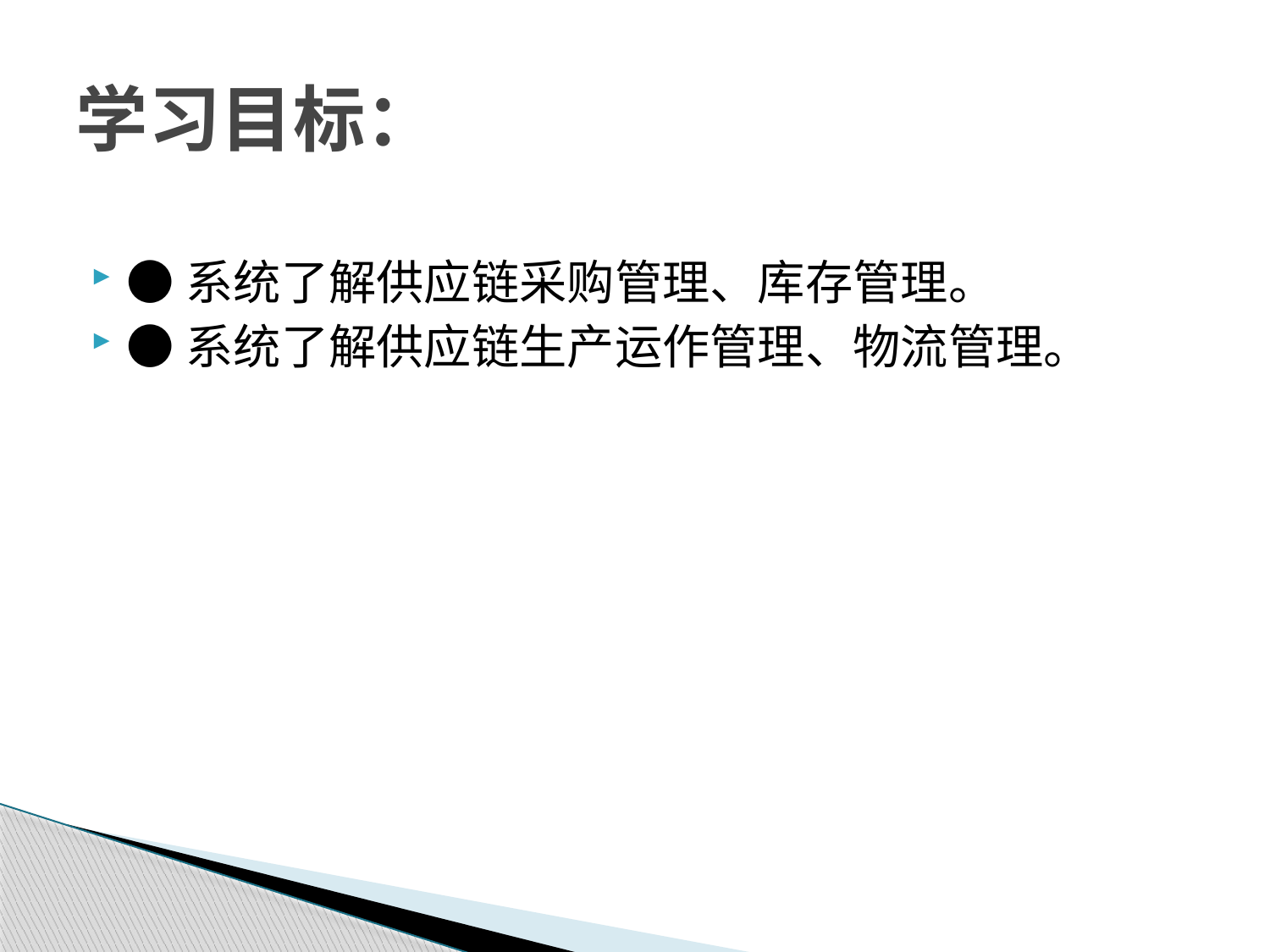

# 学习目标：
●系统了解供应链采购管理、库存管理。
●系统了解供应链生产运作管理、物流管理。